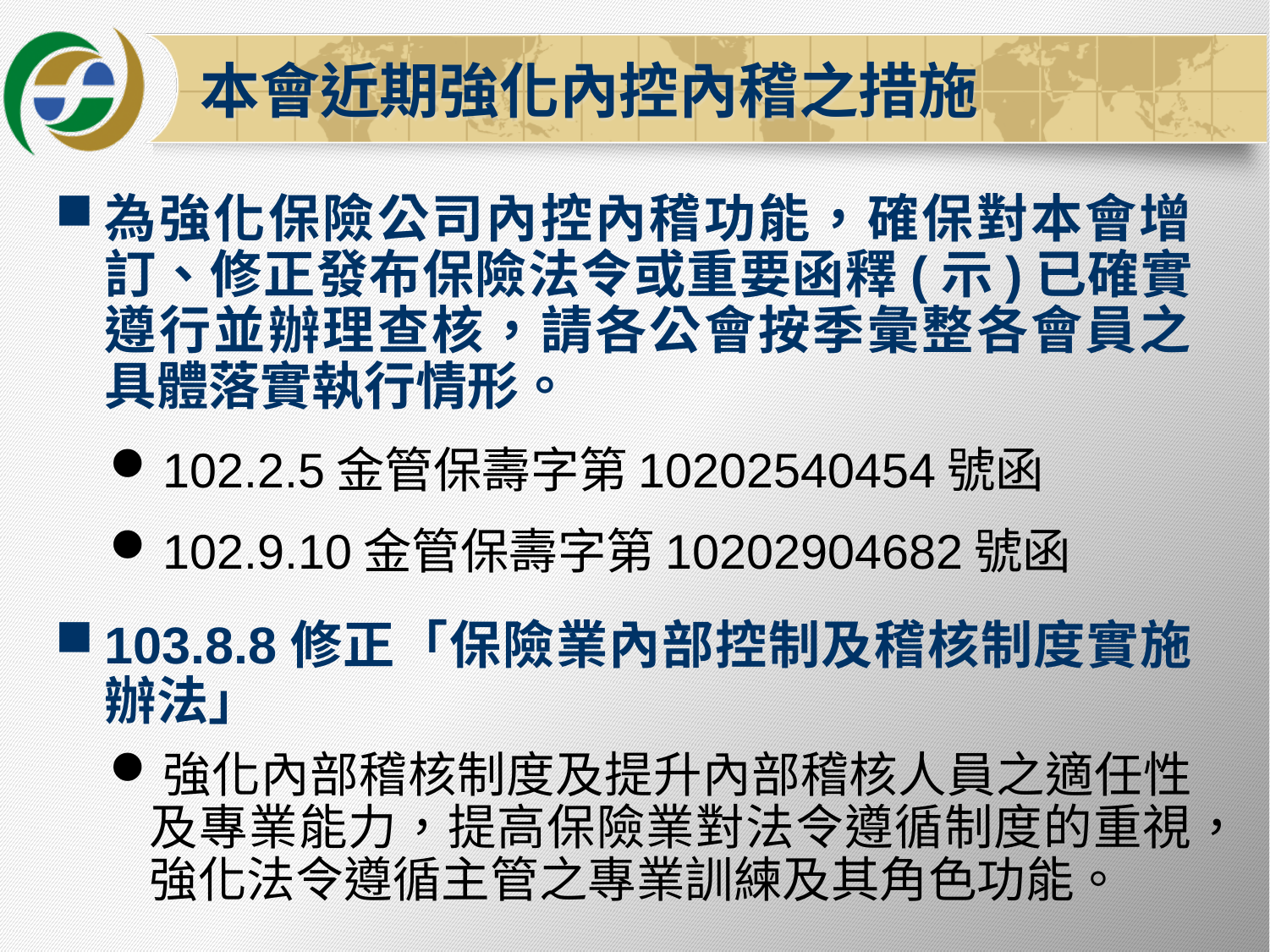

本會近期強化內控內稽之措施
為強化保險公司內控內稽功能，確保對本會增訂、修正發布保險法令或重要函釋(示)已確實遵行並辦理查核，請各公會按季彙整各會員之具體落實執行情形。
102.2.5金管保壽字第10202540454號函
102.9.10金管保壽字第10202904682號函
103.8.8修正「保險業內部控制及稽核制度實施辦法」
強化內部稽核制度及提升內部稽核人員之適任性及專業能力，提高保險業對法令遵循制度的重視，強化法令遵循主管之專業訓練及其角色功能。